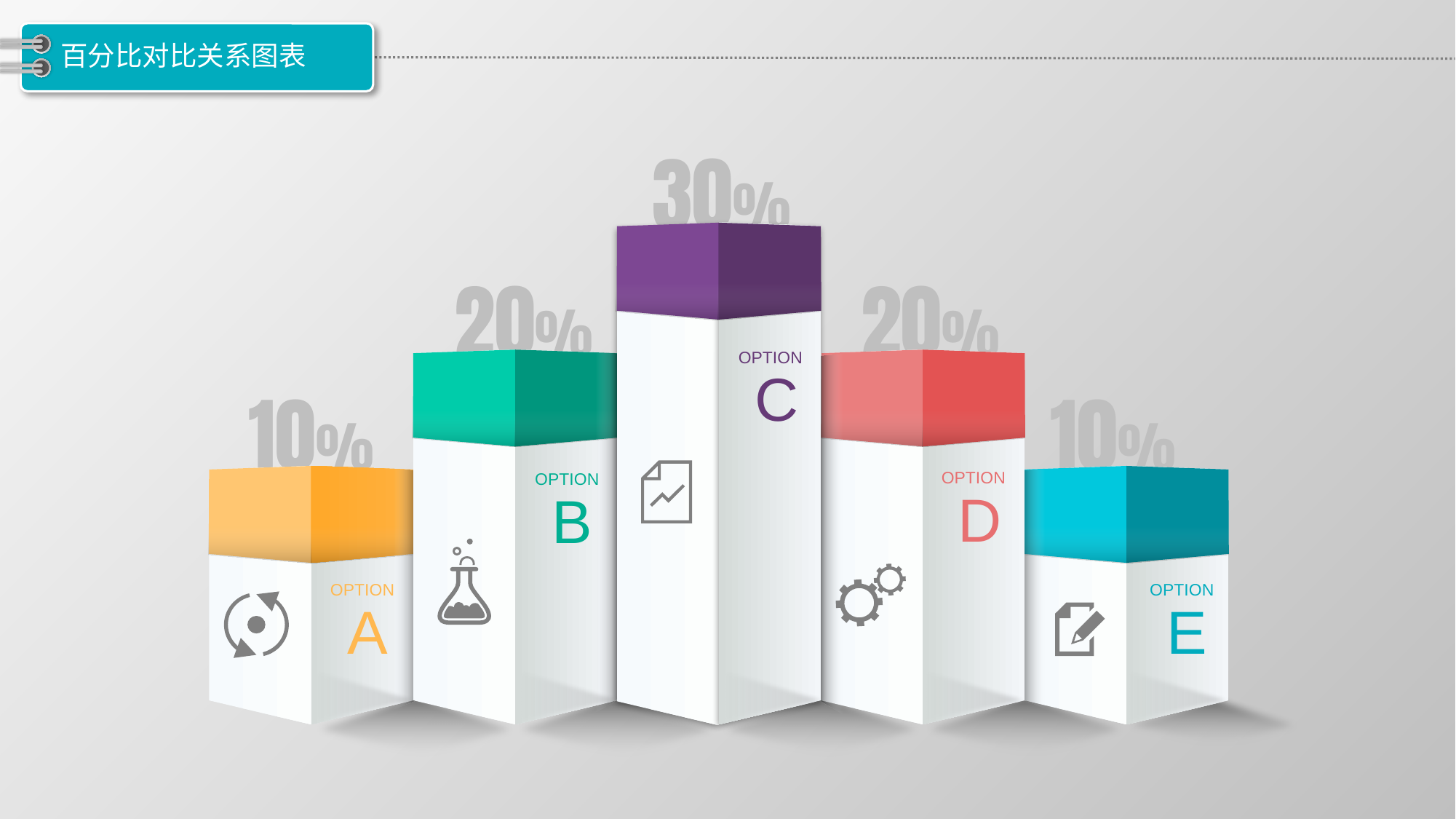

# 百分比对比关系图表
30%

20%
20%
OPTION
C

10%
10%

OPTION
D
OPTION
B

OPTION
A
OPTION
E